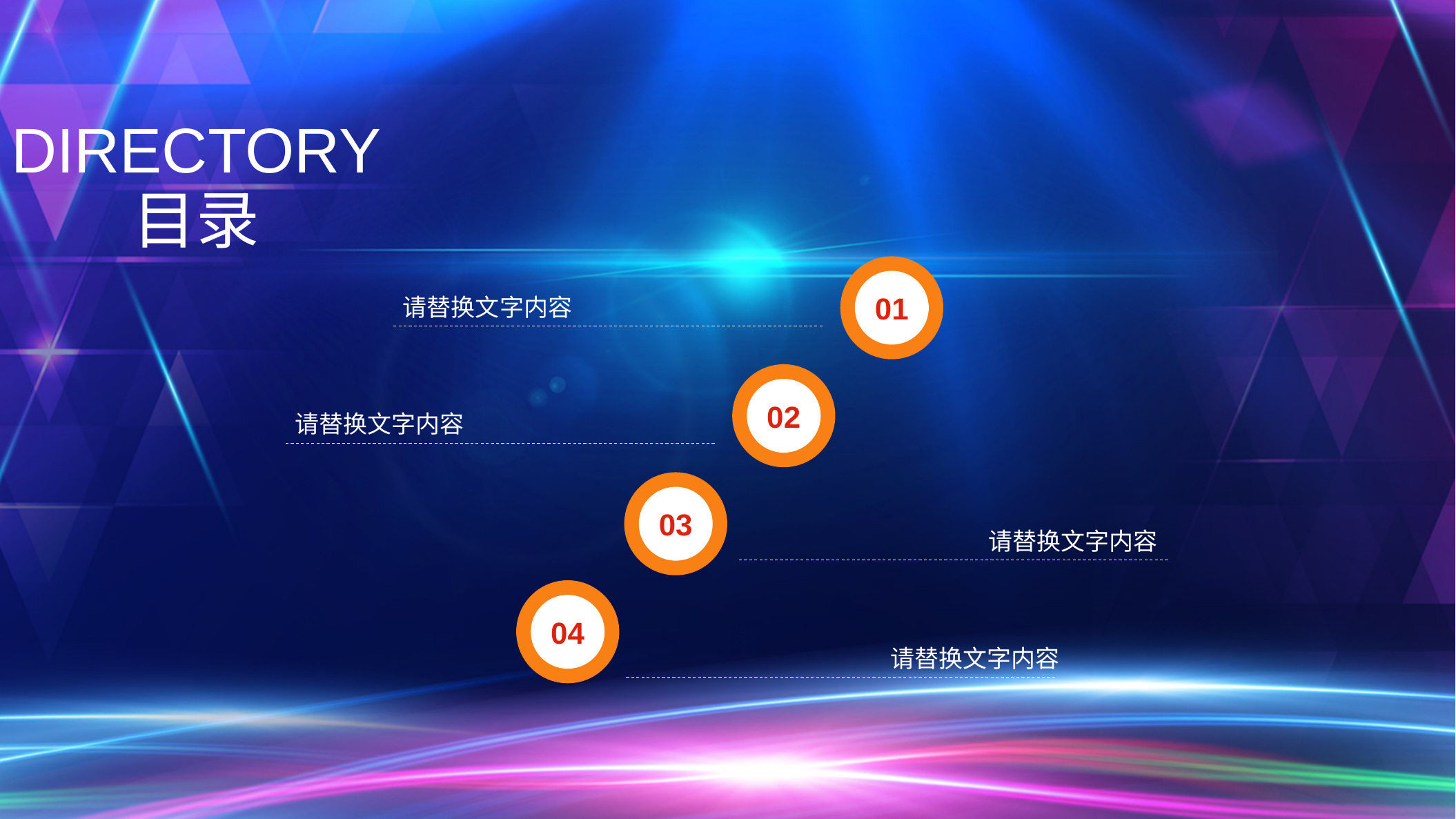

DIRECTORY
目录
请替换文字内容

01
请替换文字内容

02

请替换文字内容
03

04
请替换文字内容